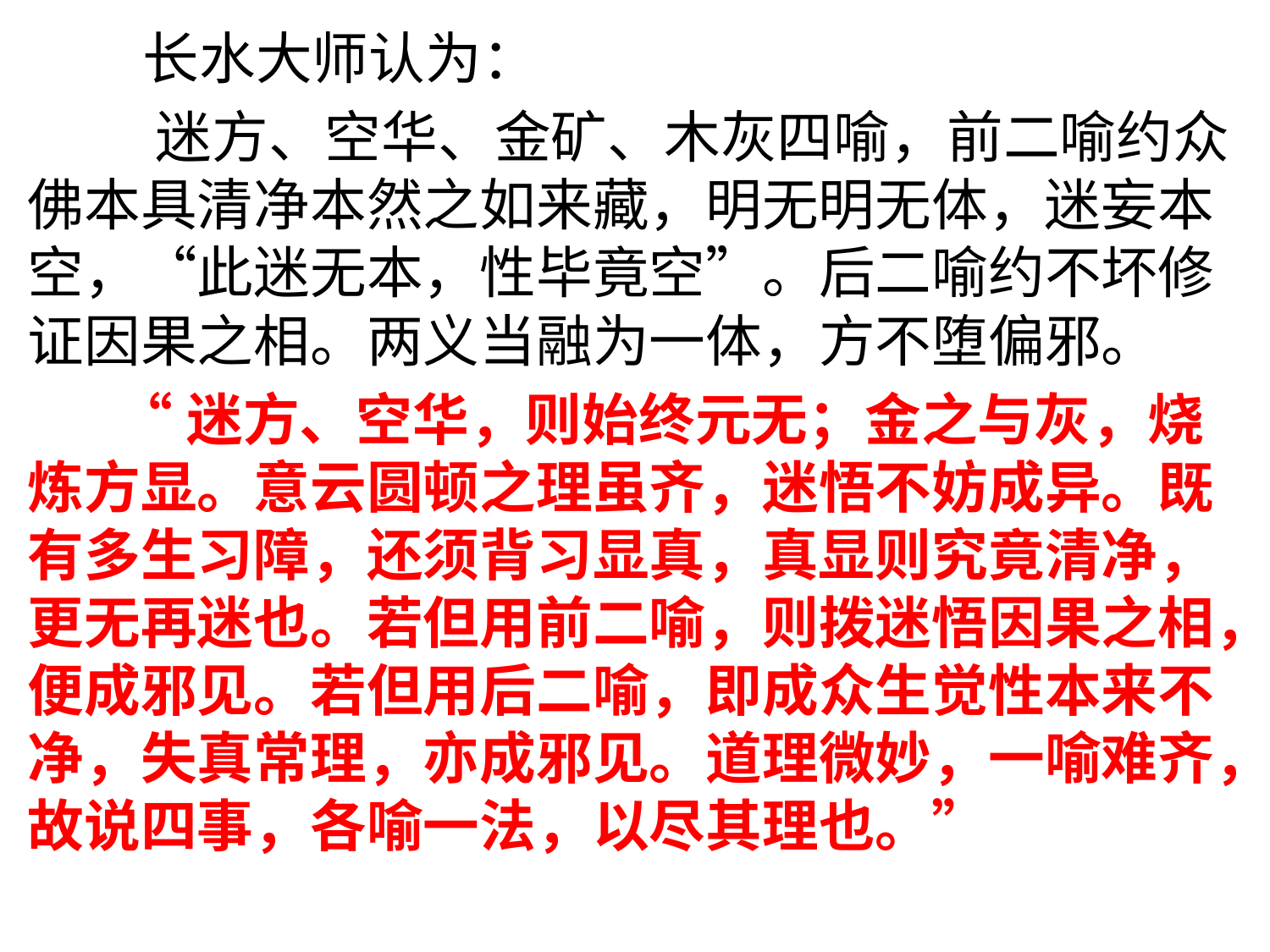

长水大师认为：
         迷方、空华、金矿、木灰四喻，前二喻约众佛本具清净本然之如来藏，明无明无体，迷妄本空，“此迷无本，性毕竟空”。后二喻约不坏修证因果之相。两义当融为一体，方不堕偏邪。
       “迷方、空华，则始终元无；金之与灰，烧炼方显。意云圆顿之理虽齐，迷悟不妨成异。既有多生习障，还须背习显真，真显则究竟清净，更无再迷也。若但用前二喻，则拨迷悟因果之相，便成邪见。若但用后二喻，即成众生觉性本来不净，失真常理，亦成邪见。道理微妙，一喻难齐，故说四事，各喻一法，以尽其理也。”